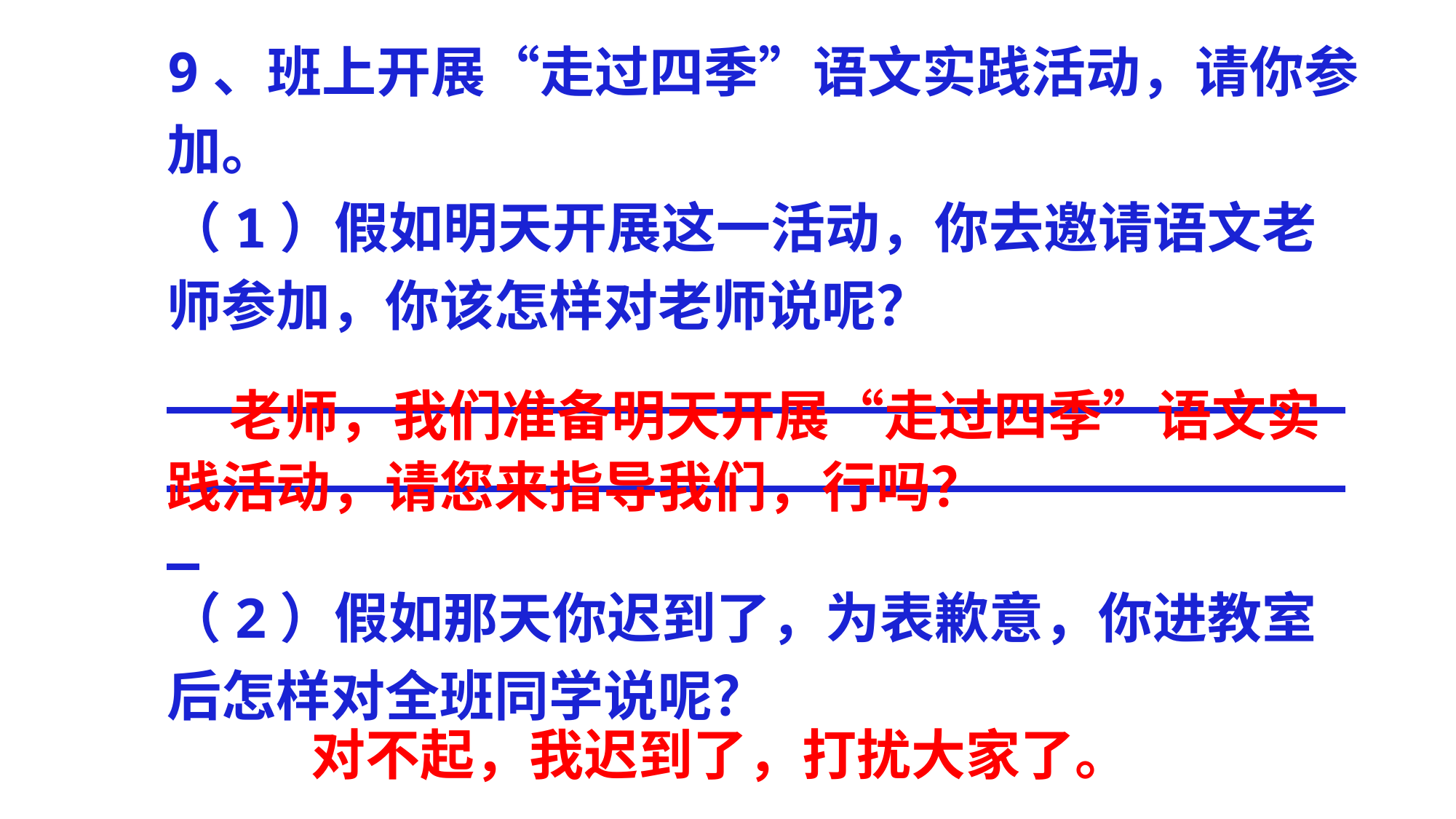

9、班上开展“走过四季”语文实践活动，请你参加。
（1）假如明天开展这一活动，你去邀请语文老师参加，你该怎样对老师说呢？
_________________________________________________________________________
（2）假如那天你迟到了，为表歉意，你进教室后怎样对全班同学说呢？
    老师，我们准备明天开展“走过四季”语文实践活动，请您来指导我们，行吗？
对不起，我迟到了，打扰大家了。